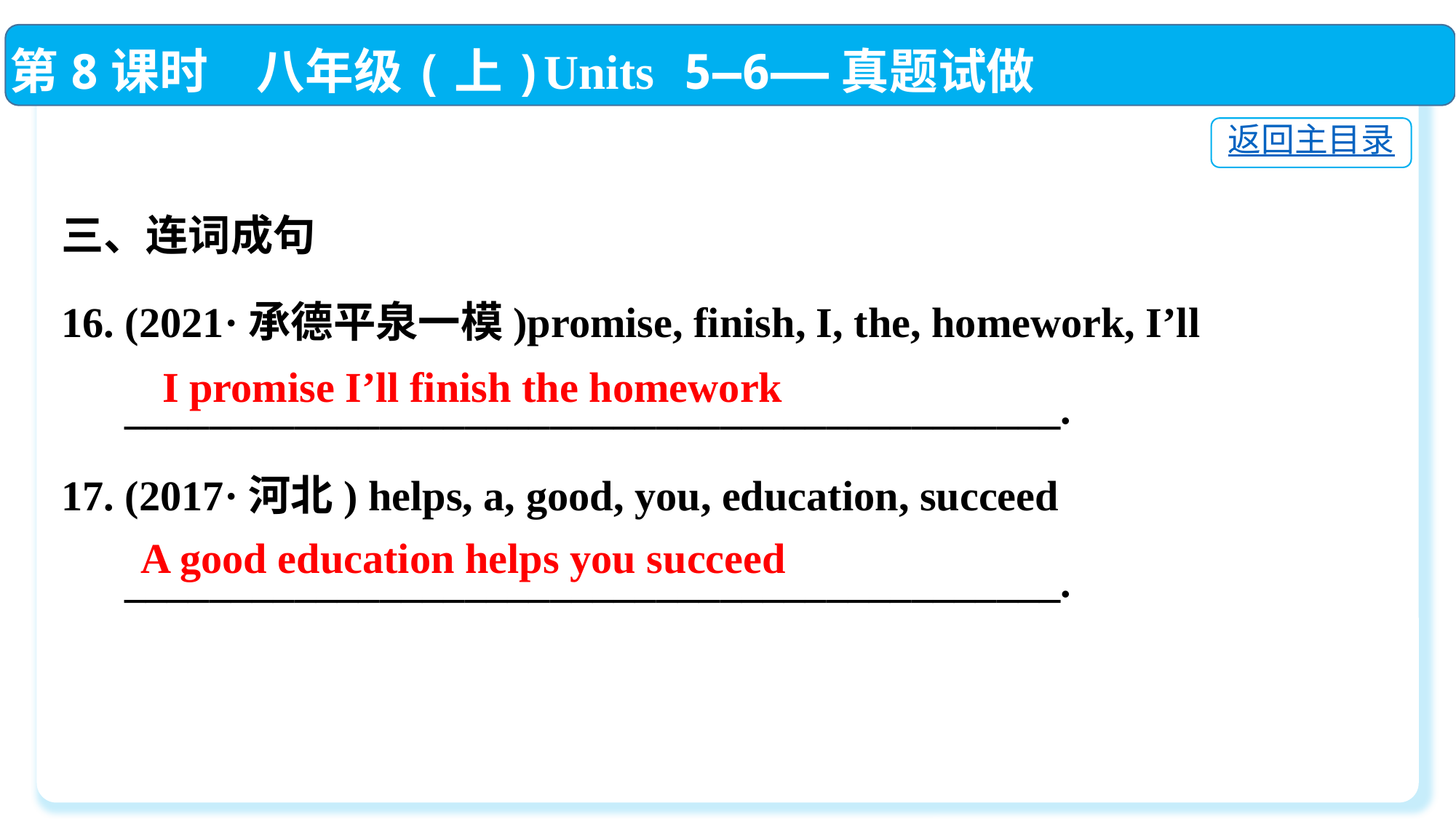

第8课时　八年级(上)Units 5—6——真题试做

返回主目录
三、连词成句
16. (2021·承德平泉一模)promise, finish, I, the, homework, I’ll
      ____________________________________________.
17. (2017·河北) helps, a, good, you, education, succeed
      ____________________________________________.
I promise I’ll finish the homework
A good education helps you succeed